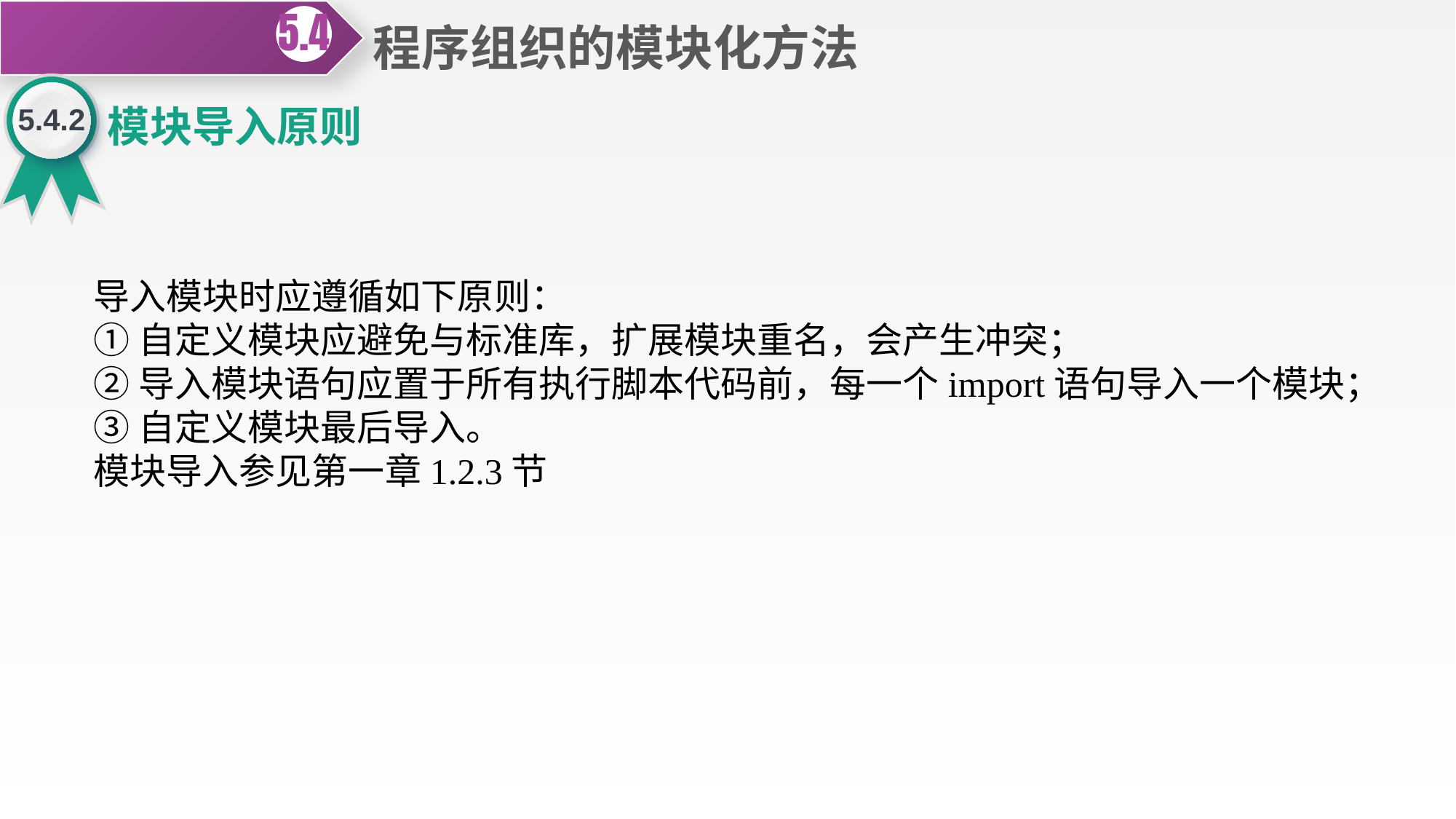

程序组织的模块化方法

5.4

5.4.2
模块导入原则

导入模块时应遵循如下原则：
①自定义模块应避免与标准库，扩展模块重名，会产生冲突；
②导入模块语句应置于所有执行脚本代码前，每一个import语句导入一个模块；
③自定义模块最后导入。
模块导入参见第一章1.2.3节